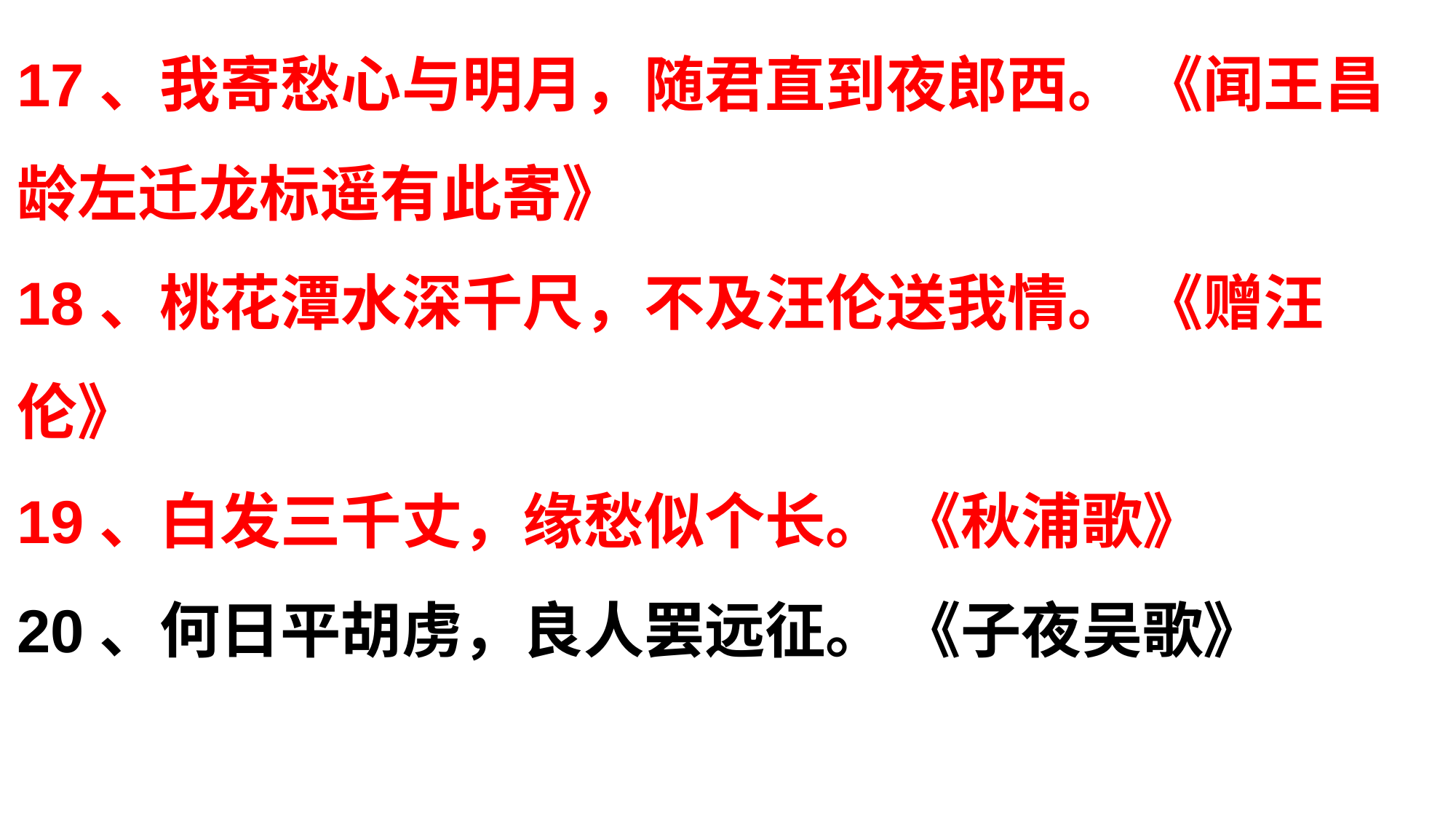

17、我寄愁心与明月，随君直到夜郎西。 《闻王昌龄左迁龙标遥有此寄》
18、桃花潭水深千尺，不及汪伦送我情。 《赠汪伦》
19、白发三千丈，缘愁似个长。 《秋浦歌》
20、何日平胡虏，良人罢远征。 《子夜吴歌》